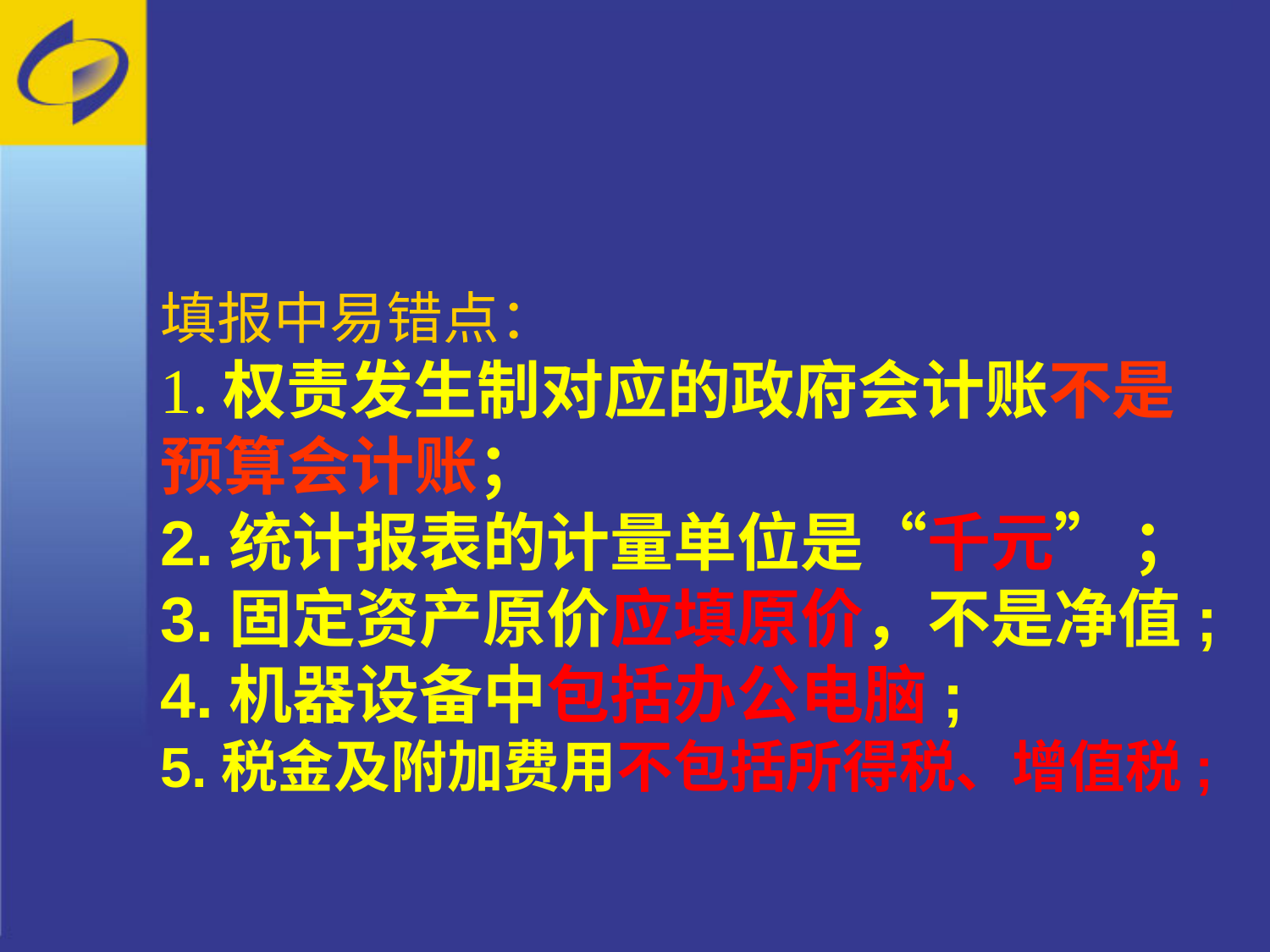

填报中易错点：
1.权责发生制对应的政府会计账不是预算会计账；
2.统计报表的计量单位是“千元” ；
3.固定资产原价应填原价，不是净值;
4.机器设备中包括办公电脑;
5.税金及附加费用不包括所得税、增值税;